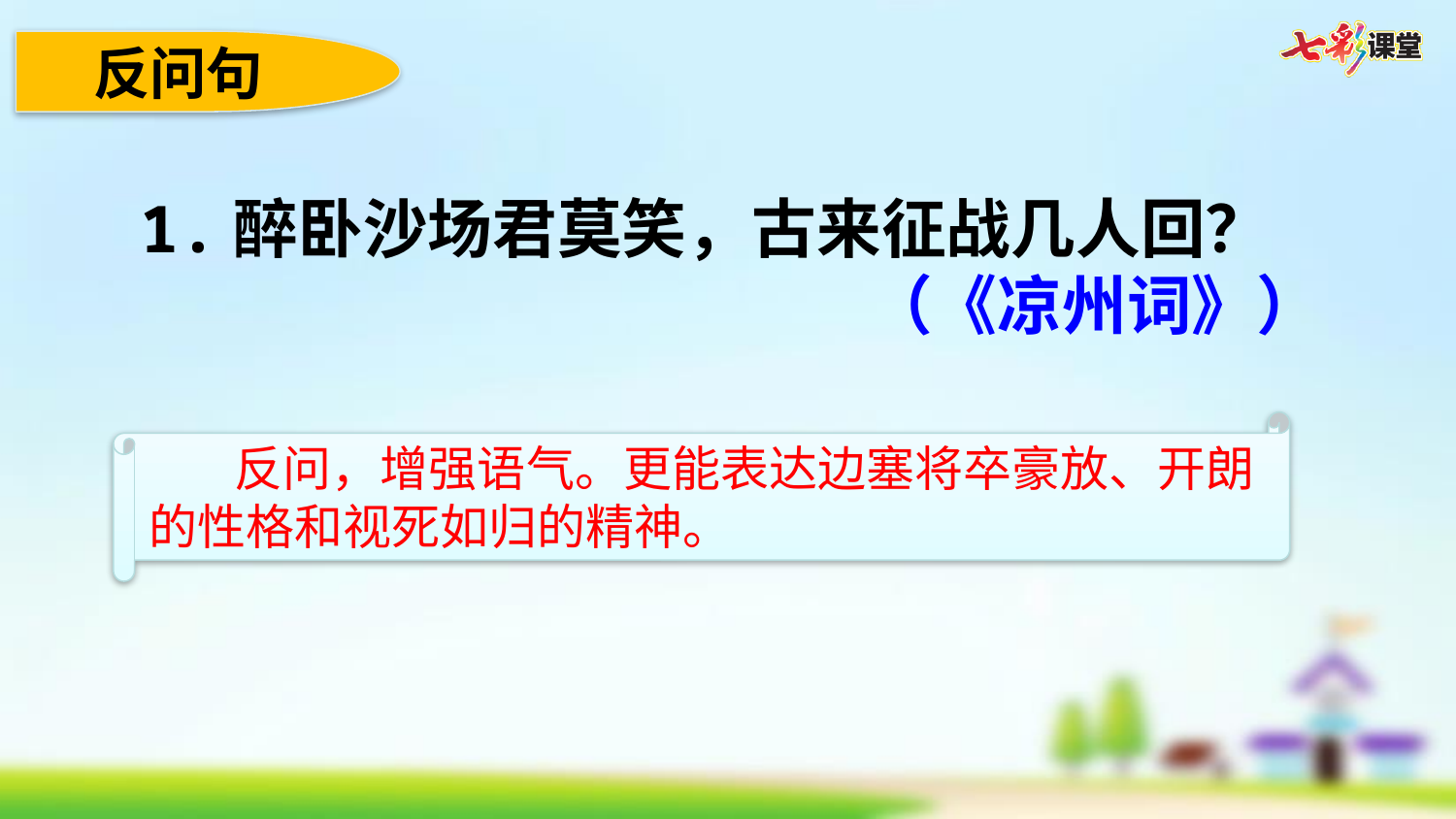

反问句
1.醉卧沙场君莫笑，古来征战几人回？
（《凉州词》）
反问，增强语气。更能表达边塞将卒豪放、开朗的性格和视死如归的精神。